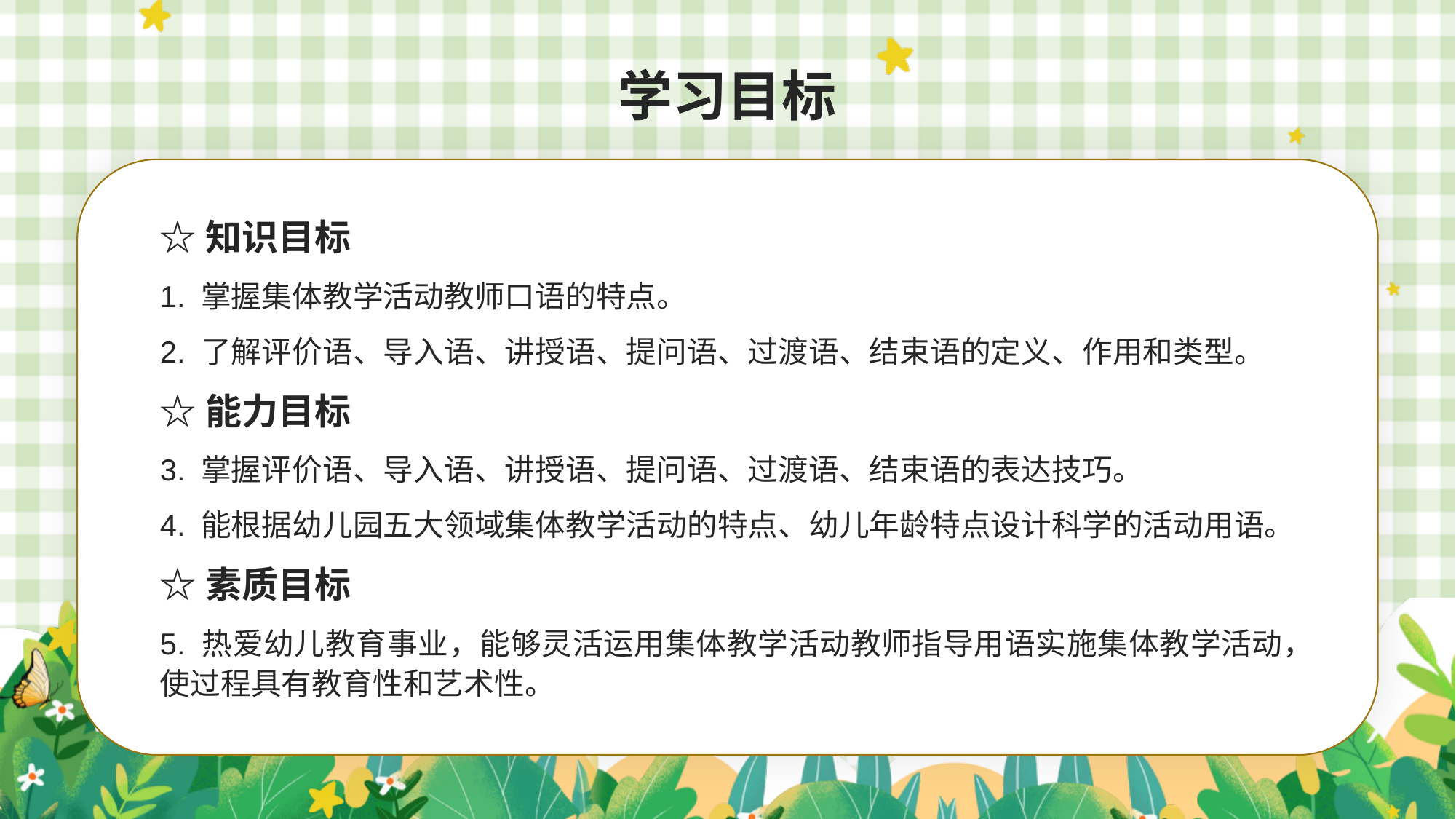

学习目标

☆知识目标
1. 掌握集体教学活动教师口语的特点。
2. 了解评价语、导入语、讲授语、提问语、过渡语、结束语的定义、作用和类型。
☆能力目标
3. 掌握评价语、导入语、讲授语、提问语、过渡语、结束语的表达技巧。
4. 能根据幼儿园五大领域集体教学活动的特点、幼儿年龄特点设计科学的活动用语。
☆素质目标
5. 热爱幼儿教育事业，能够灵活运用集体教学活动教师指导用语实施集体教学活动，使过程具有教育性和艺术性。